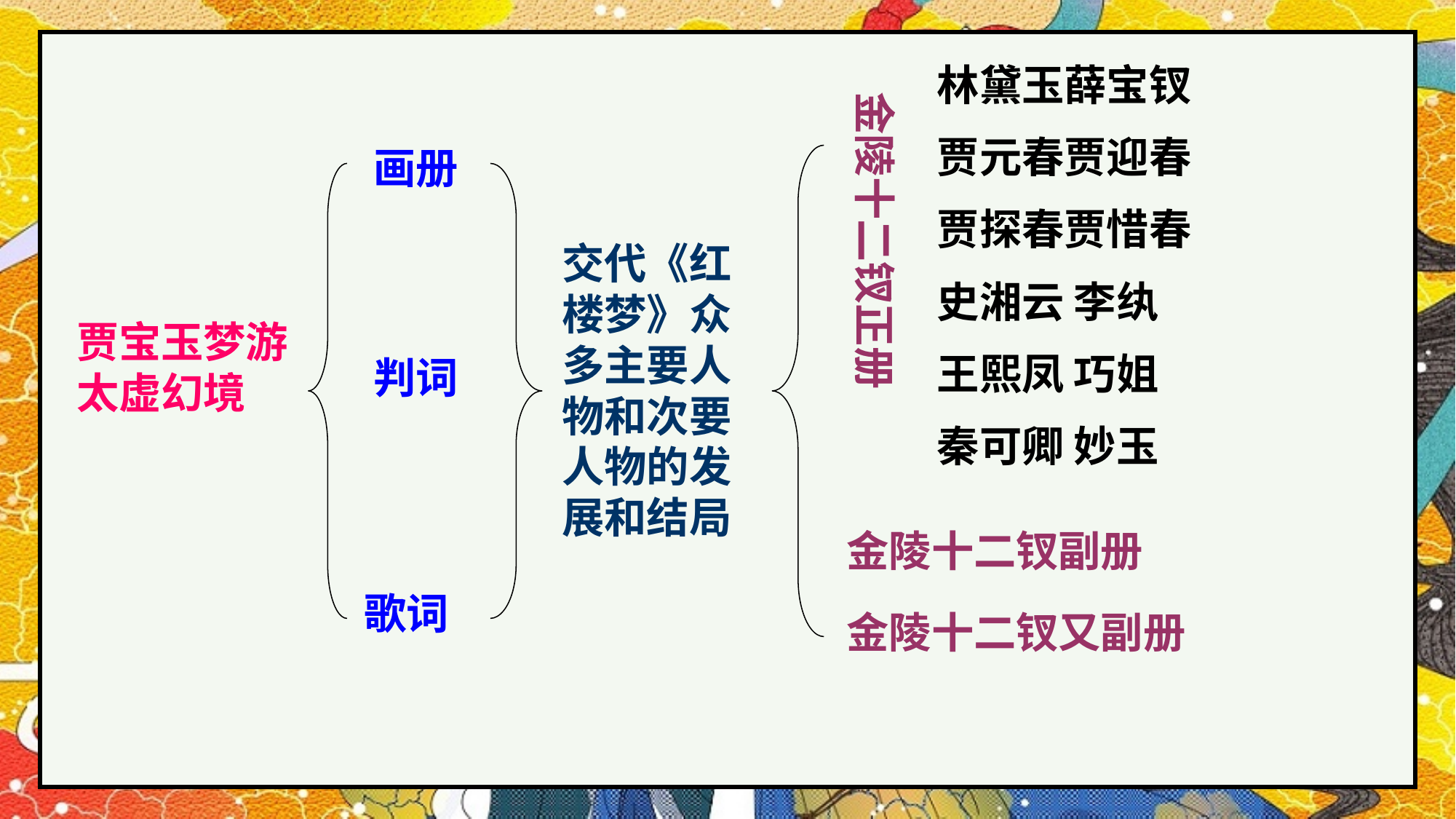

林黛玉薛宝钗
贾元春贾迎春
贾探春贾惜春
史湘云 李纨
王熙凤 巧姐
秦可卿 妙玉
金陵十二钗正册
画册

交代《红楼梦》众多主要人物和次要人物的发展和结局
贾宝玉梦游太虚幻境
判词
金陵十二钗副册
歌词
金陵十二钗又副册